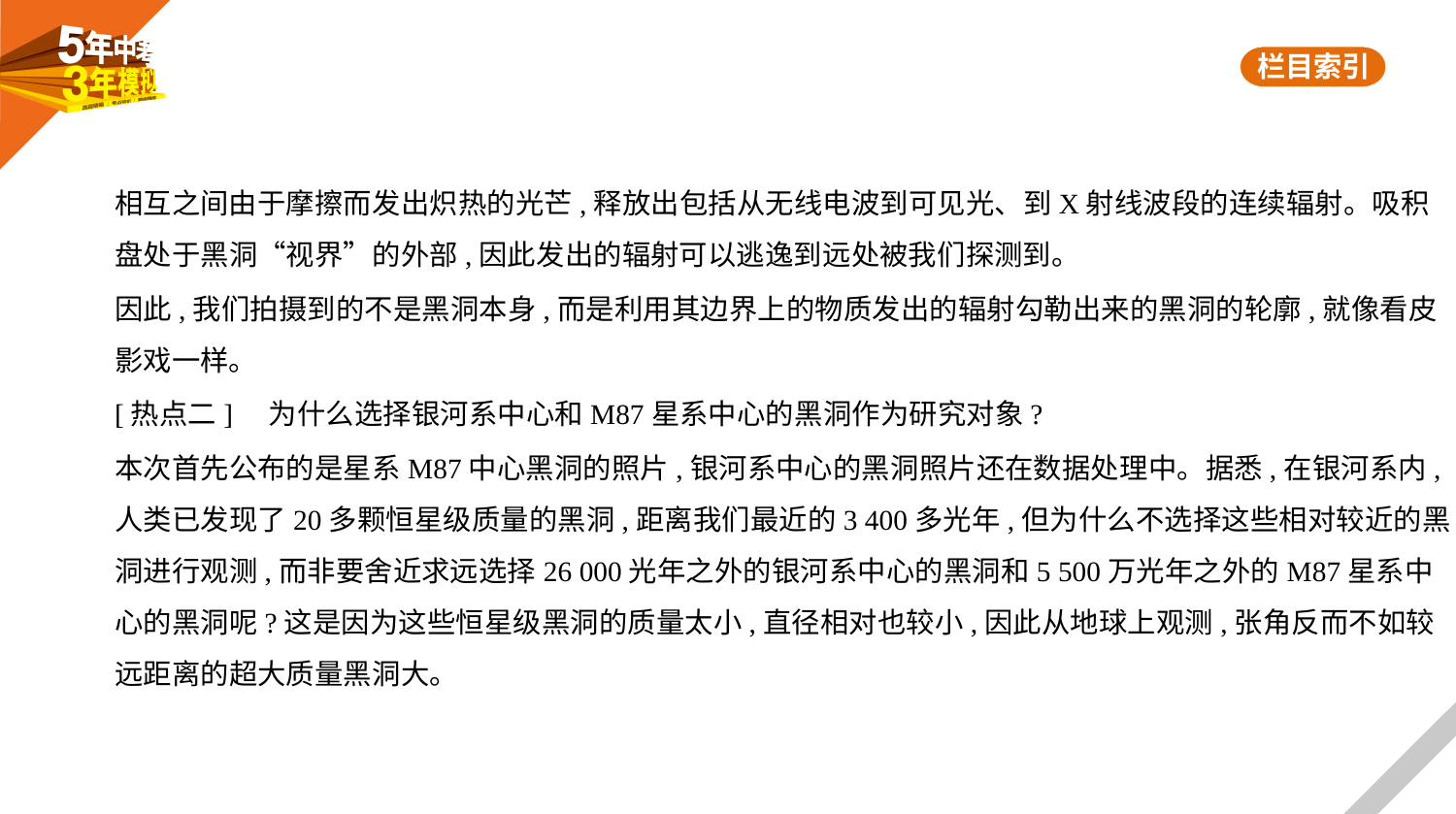

相互之间由于摩擦而发出炽热的光芒,释放出包括从无线电波到可见光、到X射线波段的连续辐射。吸积
盘处于黑洞“视界”的外部,因此发出的辐射可以逃逸到远处被我们探测到。
因此,我们拍摄到的不是黑洞本身,而是利用其边界上的物质发出的辐射勾勒出来的黑洞的轮廓,就像看皮
影戏一样。
[热点二]　为什么选择银河系中心和M87星系中心的黑洞作为研究对象?
本次首先公布的是星系M87中心黑洞的照片,银河系中心的黑洞照片还在数据处理中。据悉,在银河系内,
人类已发现了20多颗恒星级质量的黑洞,距离我们最近的3 400多光年,但为什么不选择这些相对较近的黑
洞进行观测,而非要舍近求远选择26 000光年之外的银河系中心的黑洞和5 500万光年之外的M87星系中
心的黑洞呢?这是因为这些恒星级黑洞的质量太小,直径相对也较小,因此从地球上观测,张角反而不如较
远距离的超大质量黑洞大。